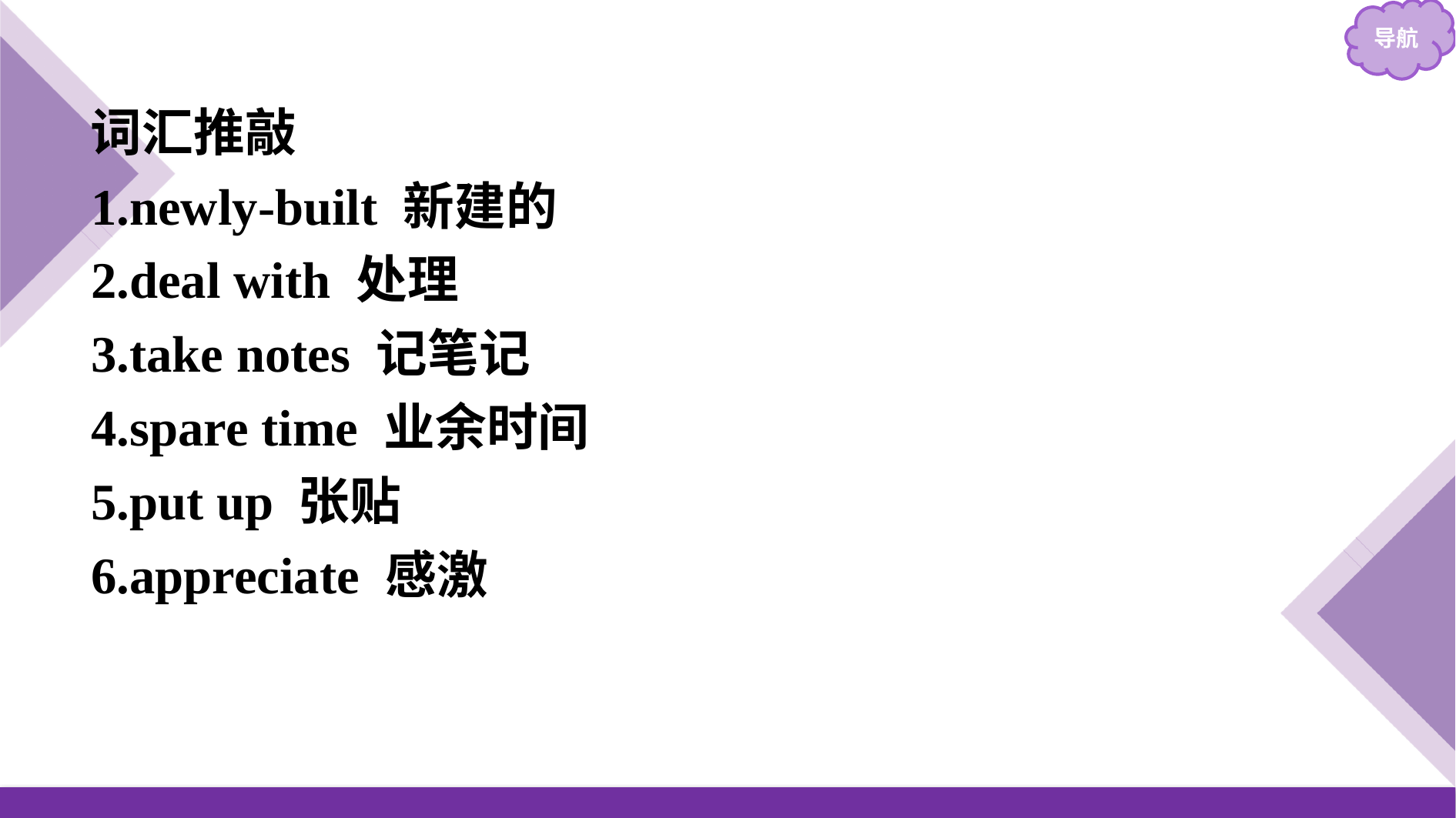

词汇推敲
1.newly-built 新建的
2.deal with 处理
3.take notes 记笔记
4.spare time 业余时间
5.put up 张贴
6.appreciate 感激